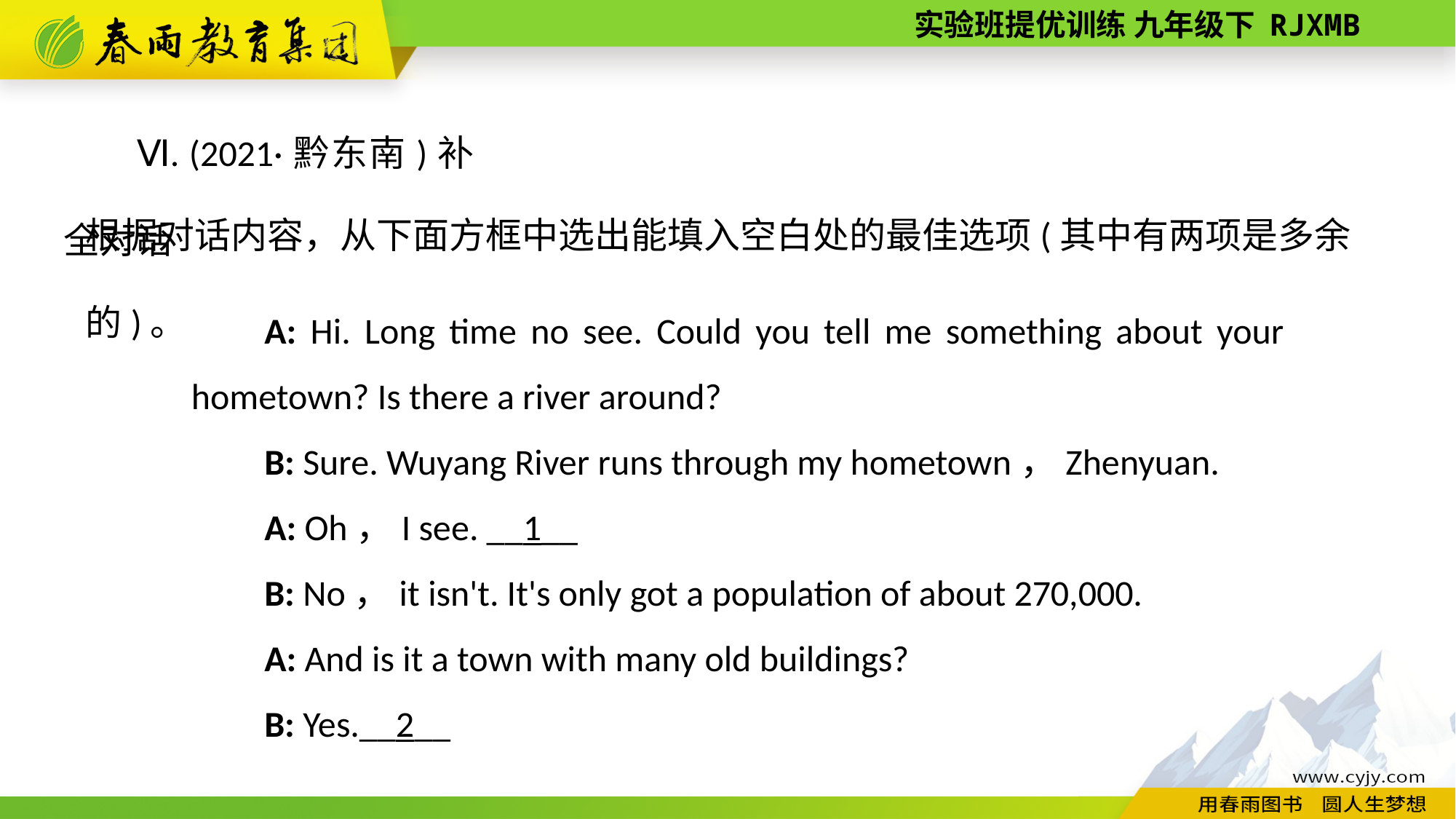

Ⅵ. (2021·黔东南)补全对话
根据对话内容，从下面方框中选出能填入空白处的最佳选项(其中有两项是多余的)。
A: Hi. Long time no see. Could you tell me something about your hometown? Is there a river around?
B: Sure. Wuyang River runs through my hometown，Zhenyuan.
A: Oh，I see. __1__
B: No，it isn't. It's only got a population of about 270,000.
A: And is it a town with many old buildings?
B: Yes.__2__